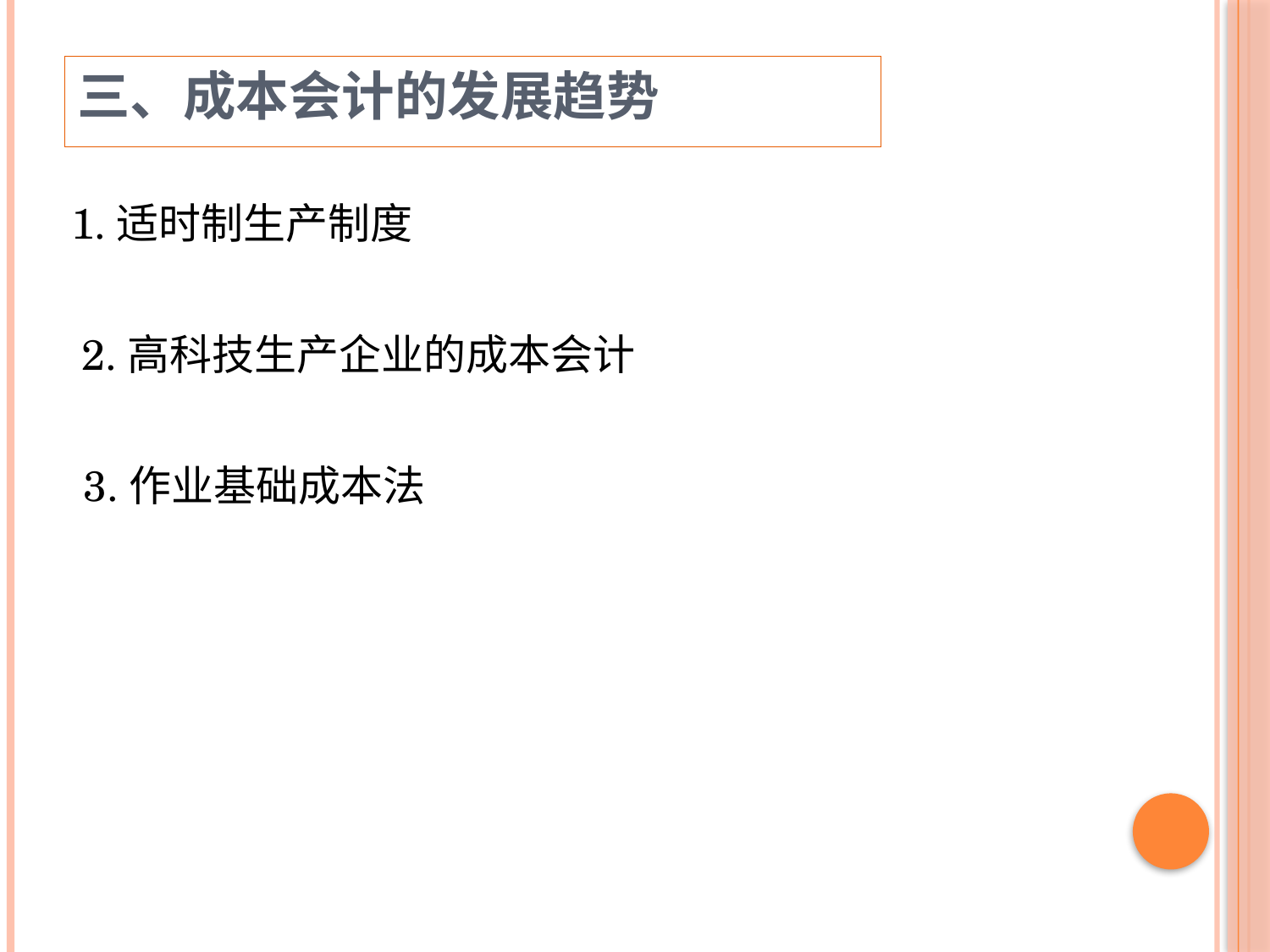

三、成本会计的发展趋势
1.适时制生产制度
2.高科技生产企业的成本会计
3.作业基础成本法